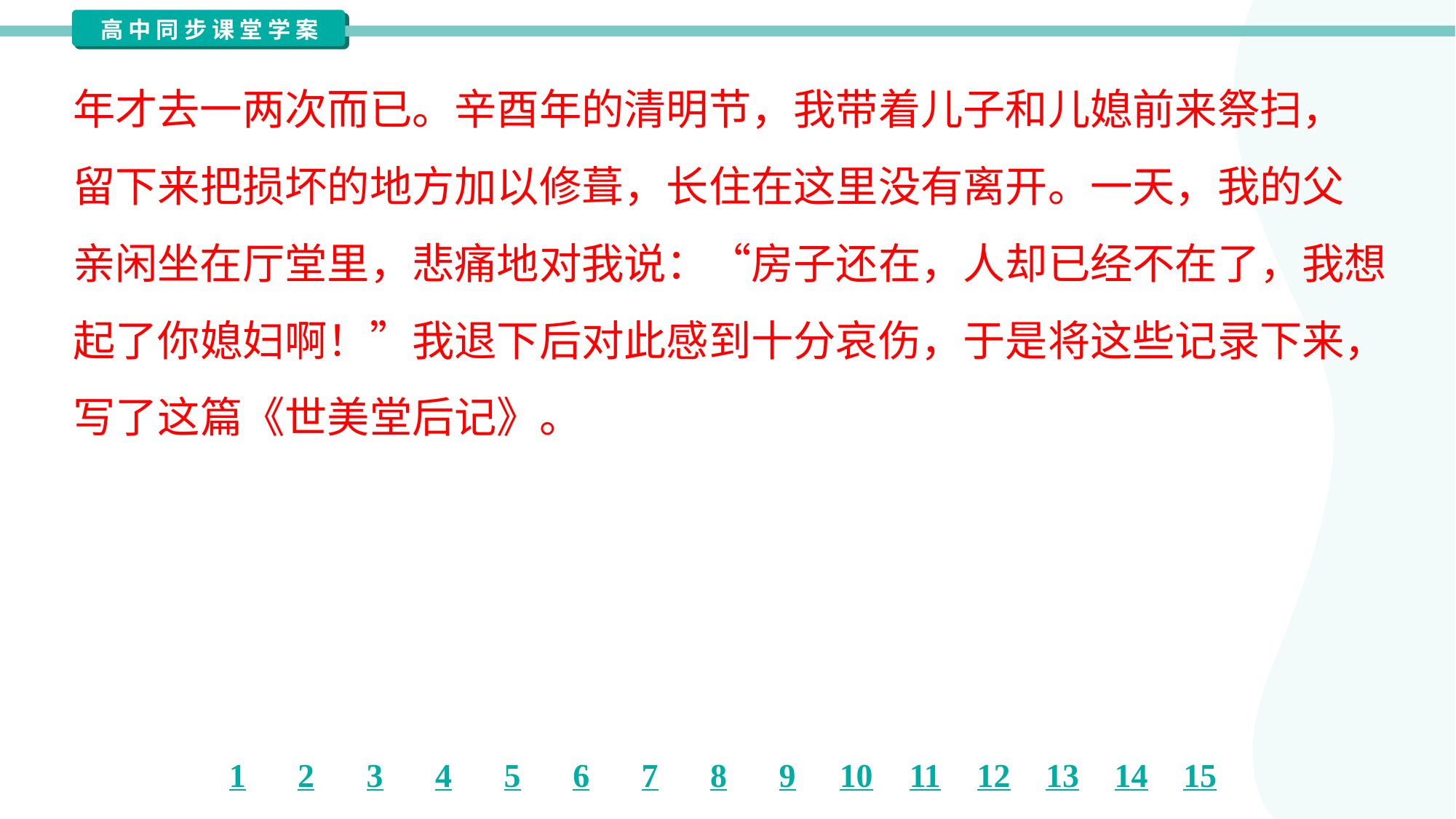

年才去一两次而已。辛酉年的清明节，我带着儿子和儿媳前来祭扫，
留下来把损坏的地方加以修葺，长住在这里没有离开。一天，我的父
亲闲坐在厅堂里，悲痛地对我说：“房子还在，人却已经不在了，我想
起了你媳妇啊！”我退下后对此感到十分哀伤，于是将这些记录下来，
写了这篇《世美堂后记》。